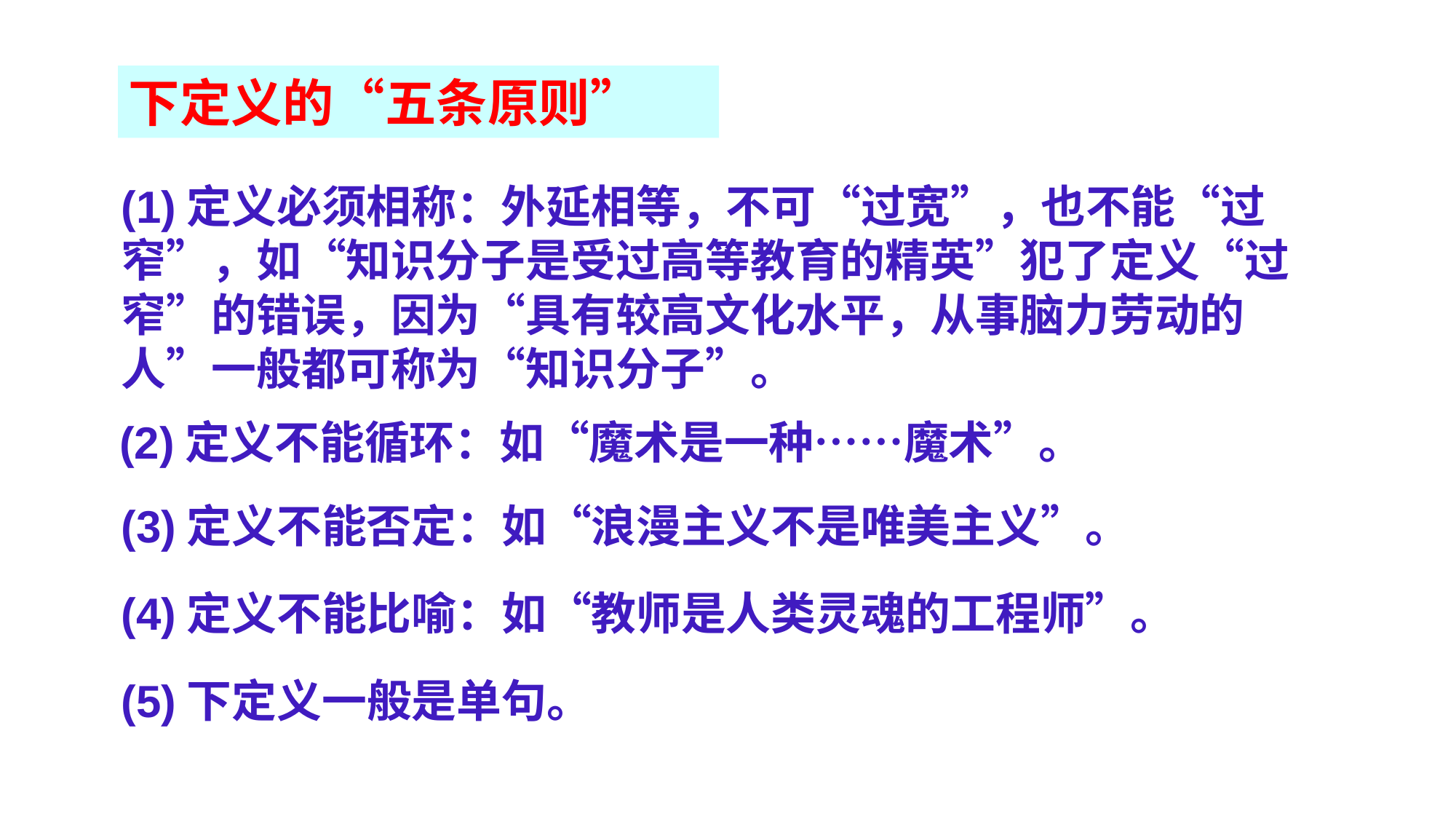

下定义的“五条原则”
(1)定义必须相称：外延相等，不可“过宽”，也不能“过窄”，如“知识分子是受过高等教育的精英”犯了定义“过窄”的错误，因为“具有较高文化水平，从事脑力劳动的人”一般都可称为“知识分子”。
(2)定义不能循环：如“魔术是一种……魔术”。
(3)定义不能否定：如“浪漫主义不是唯美主义”。
(4)定义不能比喻：如“教师是人类灵魂的工程师”。
(5)下定义一般是单句。